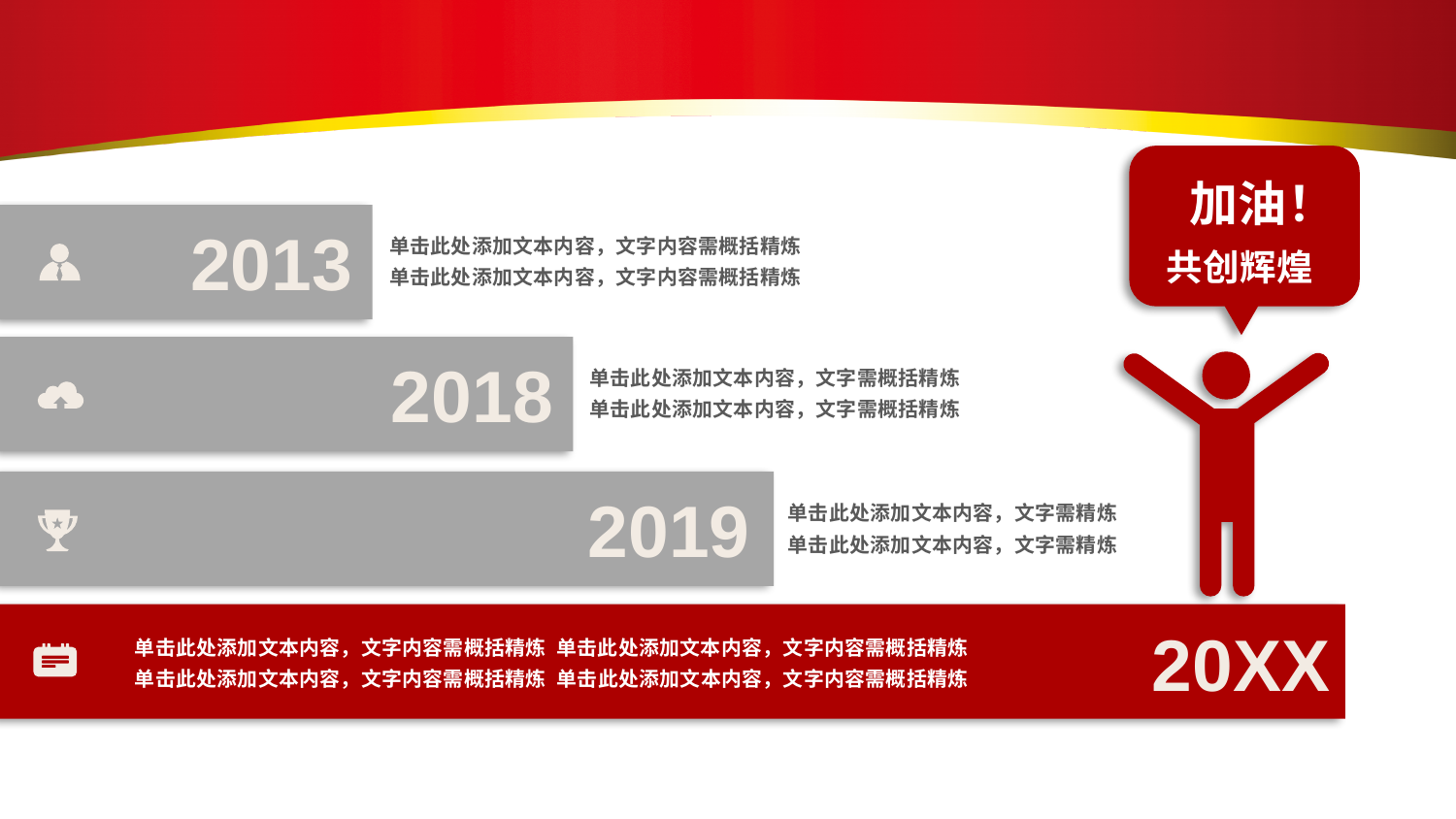

#

 加油！
共创辉煌

2013

单击此处添加文本内容，文字内容需概括精炼
单击此处添加文本内容，文字内容需概括精炼

2018

单击此处添加文本内容，文字需概括精炼
单击此处添加文本内容，文字需概括精炼

2019

单击此处添加文本内容，文字需精炼
单击此处添加文本内容，文字需精炼

20XX

单击此处添加文本内容，文字内容需概括精炼  单击此处添加文本内容，文字内容需概括精炼
单击此处添加文本内容，文字内容需概括精炼  单击此处添加文本内容，文字内容需概括精炼